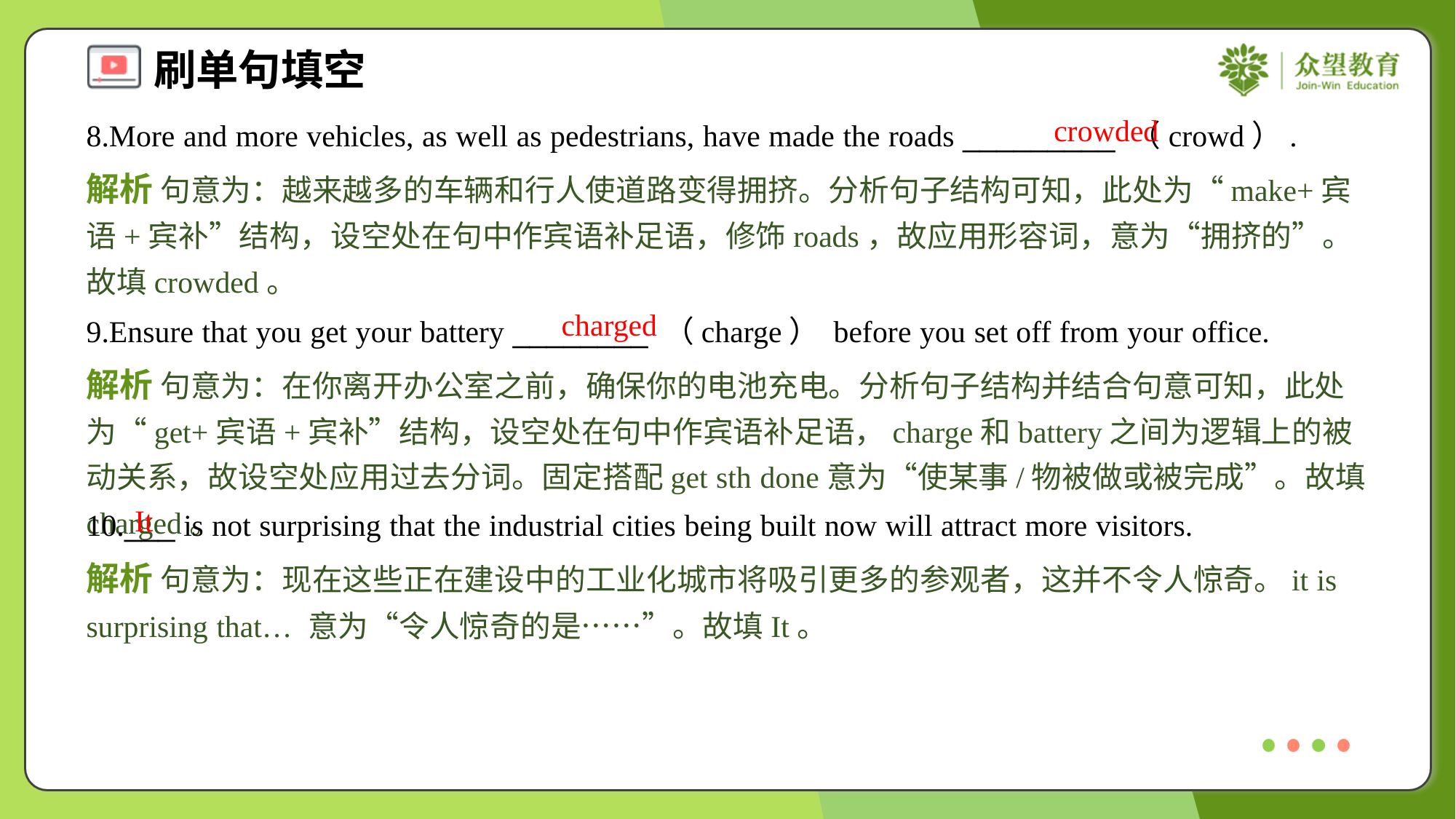

crowded
8.More and more vehicles, as well as pedestrians, have made the roads _________ （crowd）.
解析 句意为：越来越多的车辆和行人使道路变得拥挤。分析句子结构可知，此处为“make+宾语+宾补”结构，设空处在句中作宾语补足语，修饰roads，故应用形容词，意为“拥挤的”。故填crowded。
charged
9.Ensure that you get your battery ________ （charge） before you set off from your office.
解析 句意为：在你离开办公室之前，确保你的电池充电。分析句子结构并结合句意可知，此处为“get+宾语+宾补”结构，设空处在句中作宾语补足语，charge和battery之间为逻辑上的被动关系，故设空处应用过去分词。固定搭配get sth done意为“使某事/物被做或被完成”。故填charged。
It
10.___ is not surprising that the industrial cities being built now will attract more visitors.
解析 句意为：现在这些正在建设中的工业化城市将吸引更多的参观者，这并不令人惊奇。it is surprising that… 意为“令人惊奇的是……”。故填It。